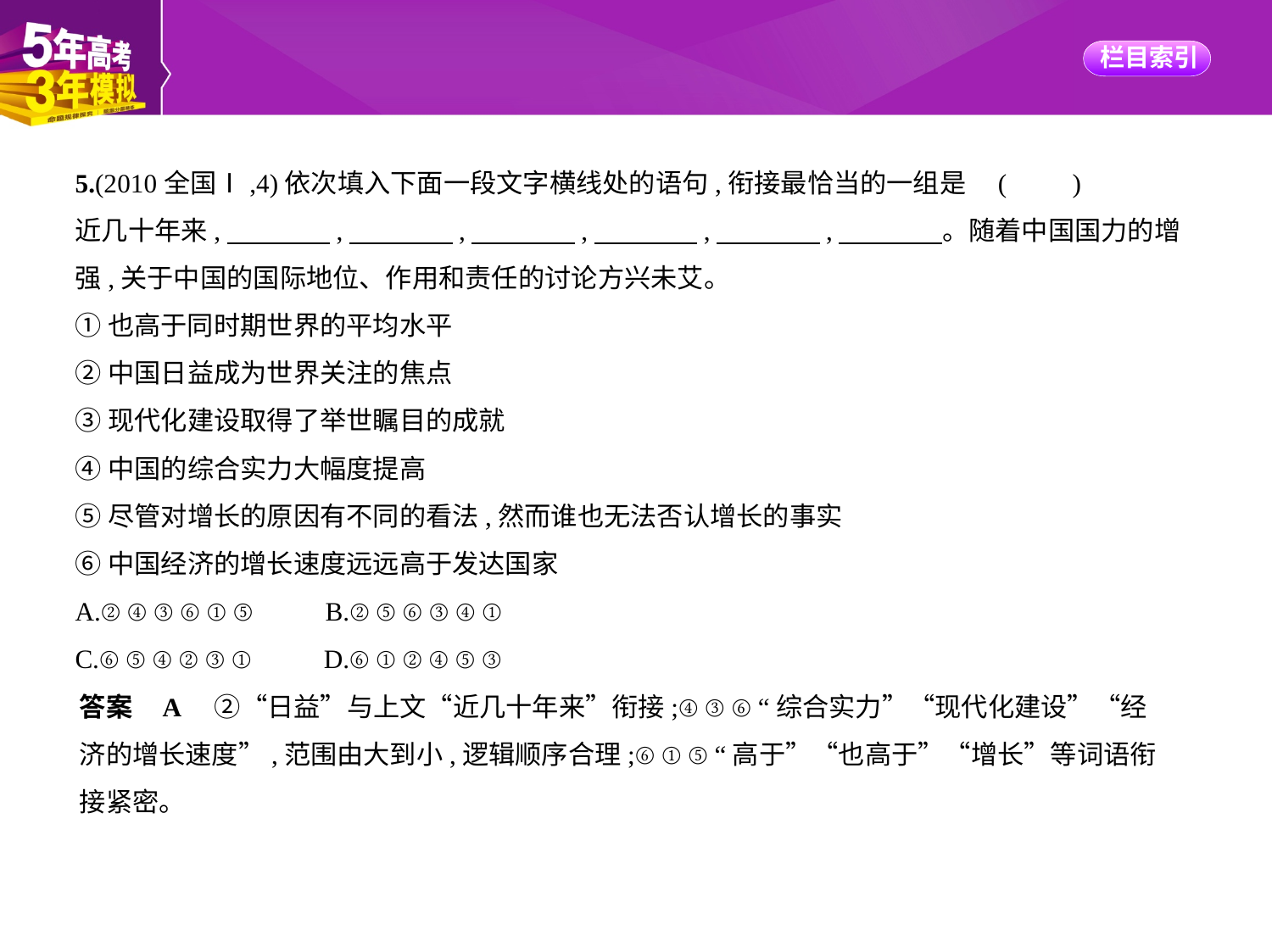

5.(2010全国Ⅰ,4)依次填入下面一段文字横线处的语句,衔接最恰当的一组是 (　　)
近几十年来,　　　    ,　　　    ,　　　    ,　　　    ,　　　    ,　　　    。随着中国国力的增
强,关于中国的国际地位、作用和责任的讨论方兴未艾。
①也高于同时期世界的平均水平
②中国日益成为世界关注的焦点
③现代化建设取得了举世瞩目的成就
④中国的综合实力大幅度提高
⑤尽管对增长的原因有不同的看法,然而谁也无法否认增长的事实
⑥中国经济的增长速度远远高于发达国家
A.②④③⑥①⑤　　B.②⑤⑥③④①
C.⑥⑤④②③①　　D.⑥①②④⑤③
答案    A　②“日益”与上文“近几十年来”衔接;④③⑥“综合实力”“现代化建设”“经
济的增长速度”,范围由大到小,逻辑顺序合理;⑥①⑤“高于”“也高于”“增长”等词语衔
接紧密。